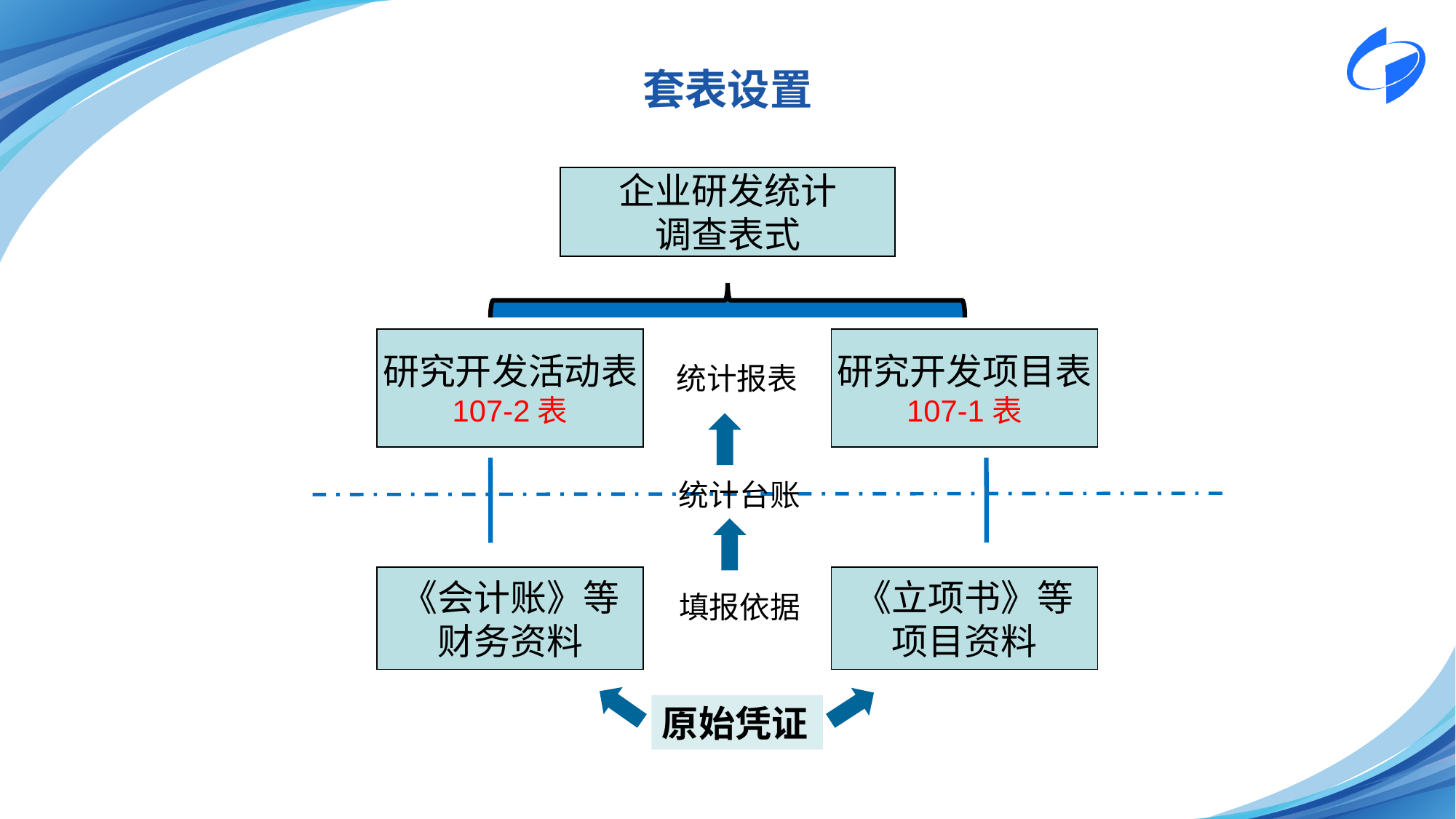

套表设置

企业研发统计
调查表式
研究开发活动表
107-2表
研究开发项目表
107-1表
统计报表

统计台账

《会计账》等
财务资料
《立项书》等
项目资料
填报依据

原始凭证
10